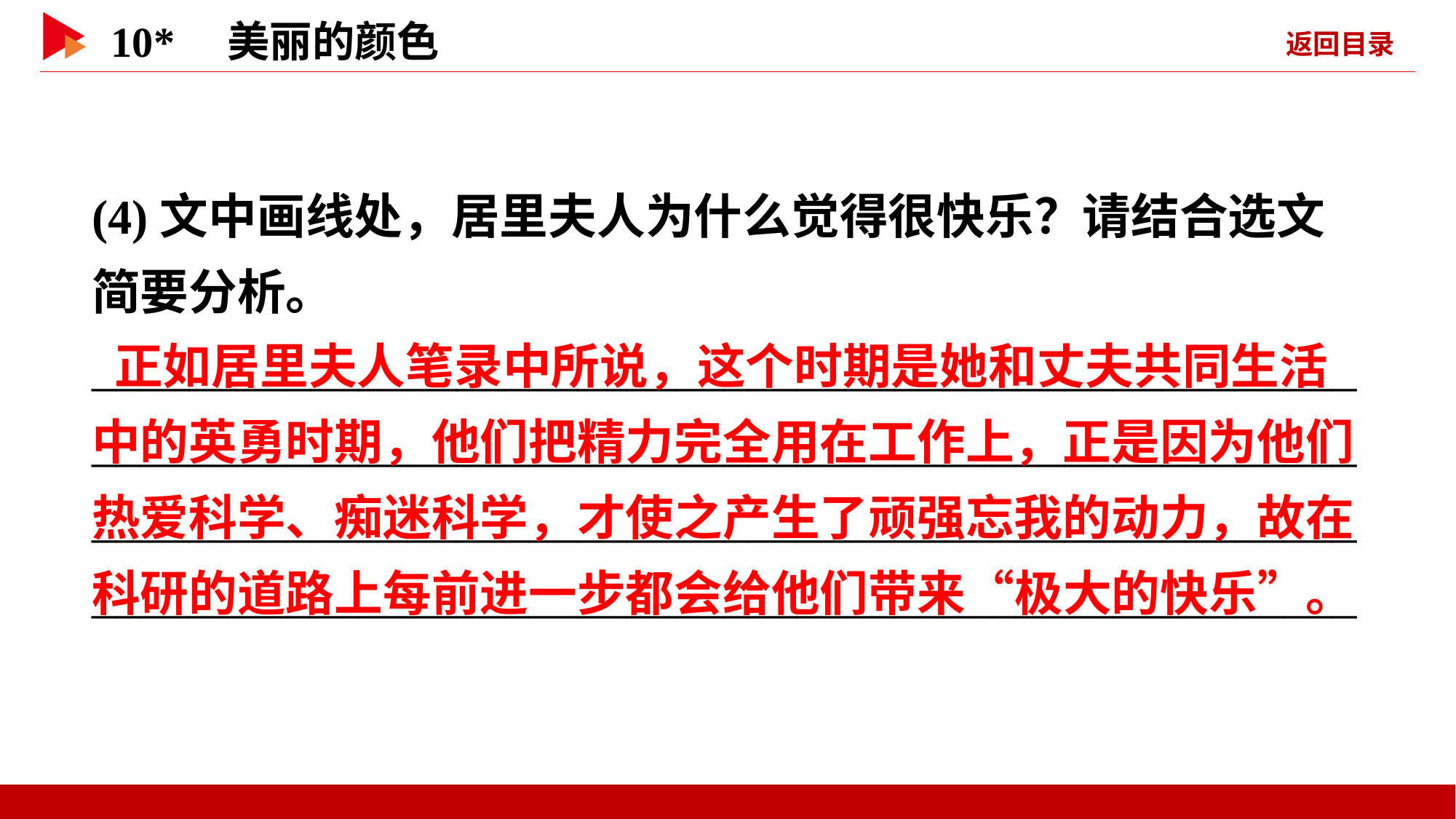

(4)文中画线处，居里夫人为什么觉得很快乐？请结合选文简要分析。
________________________________________________________________________________________________________________________________________________________________________________________________________________
 正如居里夫人笔录中所说，这个时期是她和丈夫共同生活中的英勇时期，他们把精力完全用在工作上，正是因为他们热爱科学、痴迷科学，才使之产生了顽强忘我的动力，故在科研的道路上每前进一步都会给他们带来“极大的快乐”。